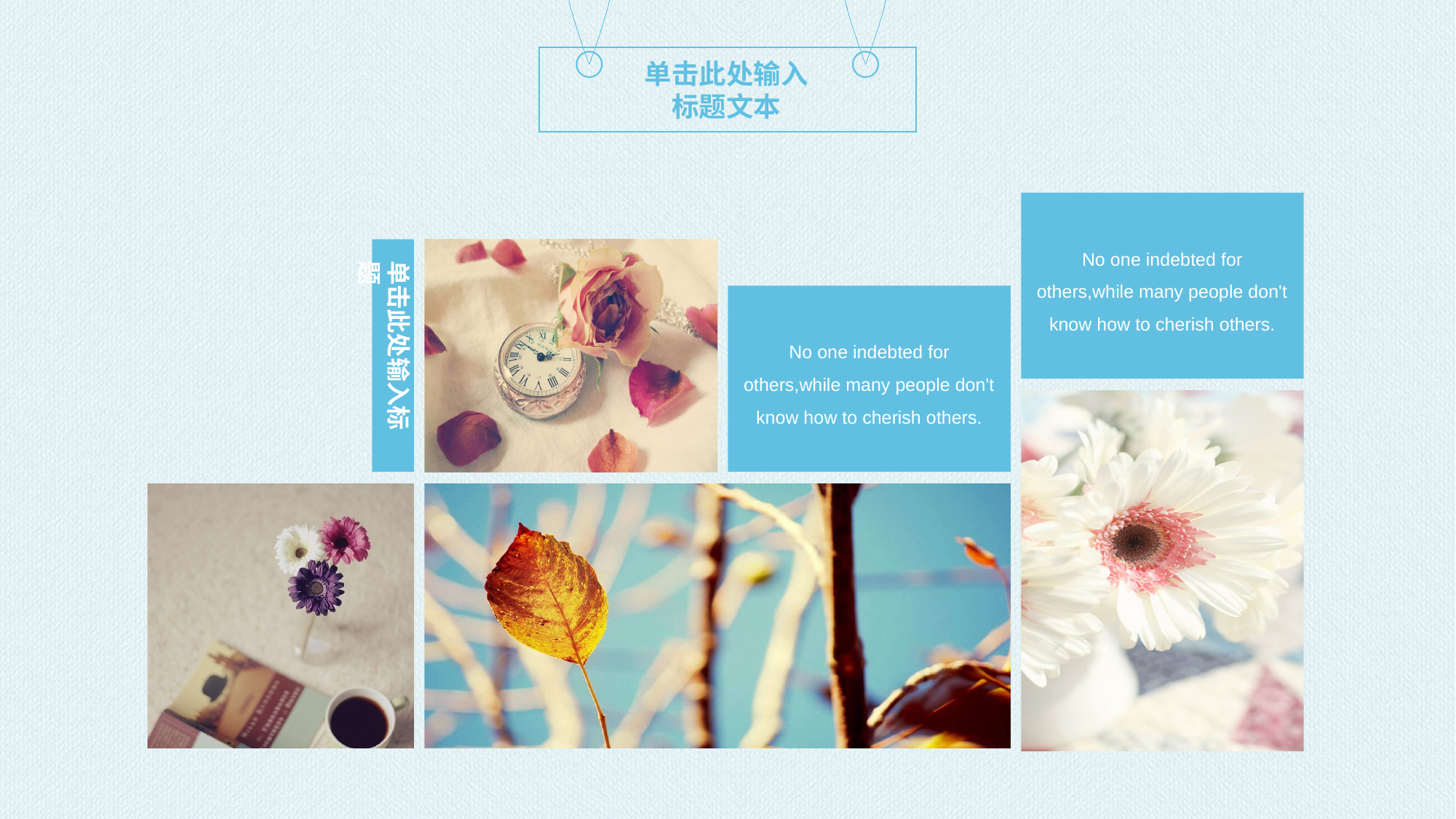

单击此处输入
标题文本
No one indebted for others,while many people don't know how to cherish others.

单击此处输入标题

No one indebted for others,while many people don't know how to cherish others.